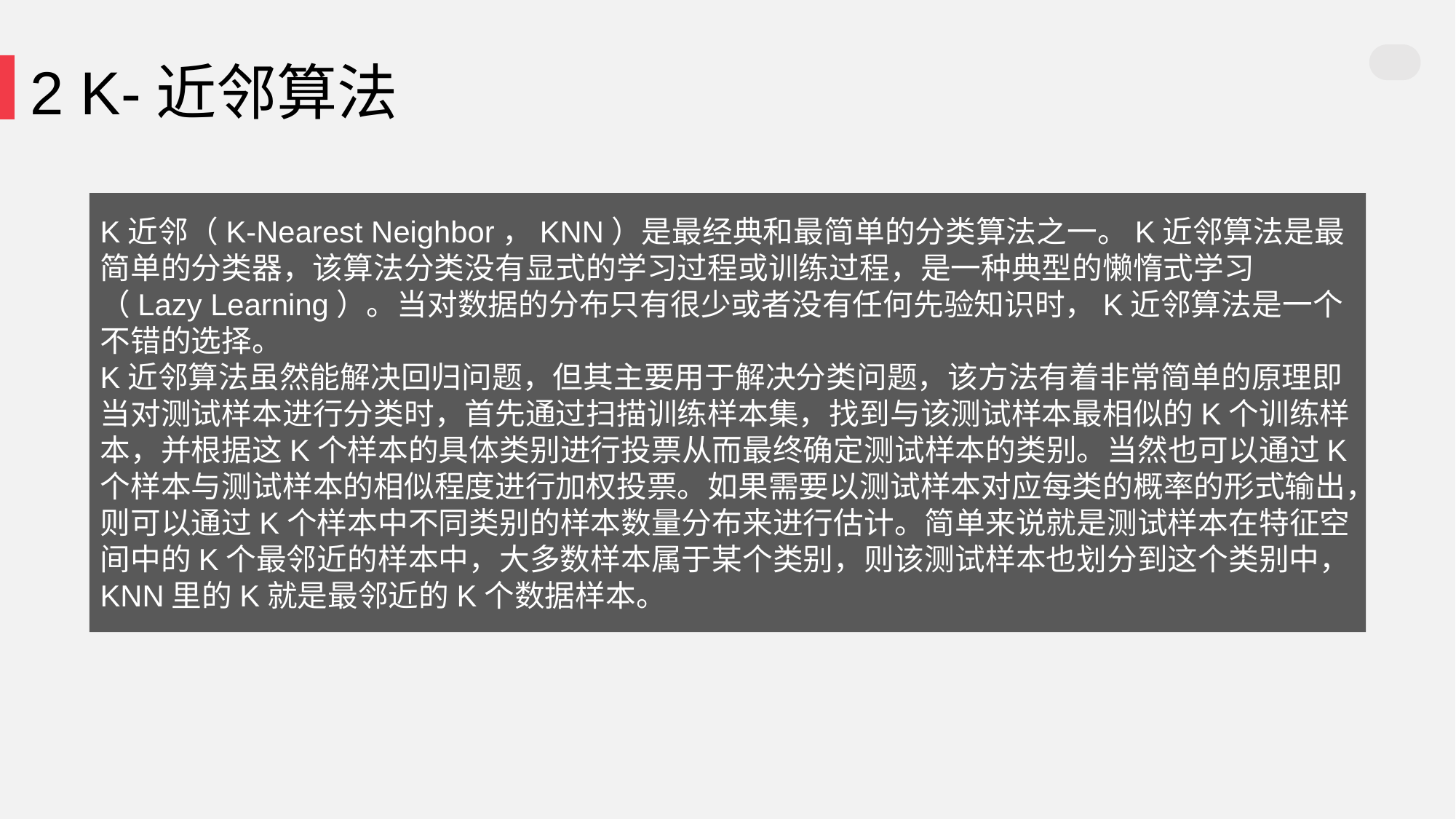

2 K-近邻算法
K近邻（K-Nearest Neighbor，KNN）是最经典和最简单的分类算法之一。K近邻算法是最简单的分类器，该算法分类没有显式的学习过程或训练过程，是一种典型的懒惰式学习（Lazy Learning）。当对数据的分布只有很少或者没有任何先验知识时，K近邻算法是一个不错的选择。
K近邻算法虽然能解决回归问题，但其主要用于解决分类问题，该方法有着非常简单的原理即当对测试样本进行分类时，首先通过扫描训练样本集，找到与该测试样本最相似的K个训练样本，并根据这K个样本的具体类别进行投票从而最终确定测试样本的类别。当然也可以通过K个样本与测试样本的相似程度进行加权投票。如果需要以测试样本对应每类的概率的形式输出，则可以通过K个样本中不同类别的样本数量分布来进行估计。简单来说就是测试样本在特征空间中的K个最邻近的样本中，大多数样本属于某个类别，则该测试样本也划分到这个类别中，KNN里的K就是最邻近的K个数据样本。